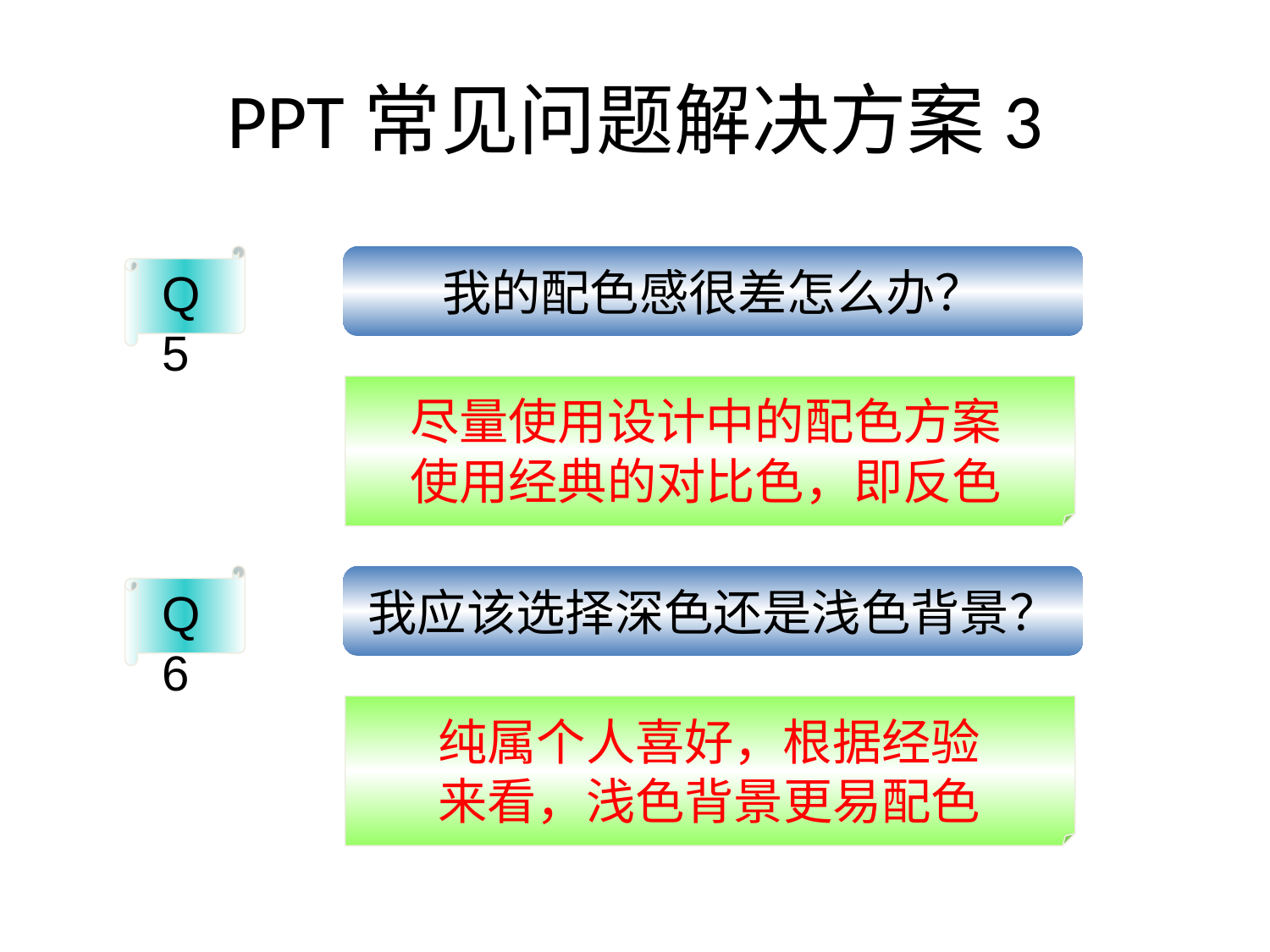

PPT常见问题解决方案3

Q5
我的配色感很差怎么办？

尽量使用设计中的配色方案
使用经典的对比色，即反色
赖祖亮@小木虫

Q6
我应该选择深色还是浅色背景？
赖祖亮@小木虫

纯属个人喜好，根据经验
来看，浅色背景更易配色